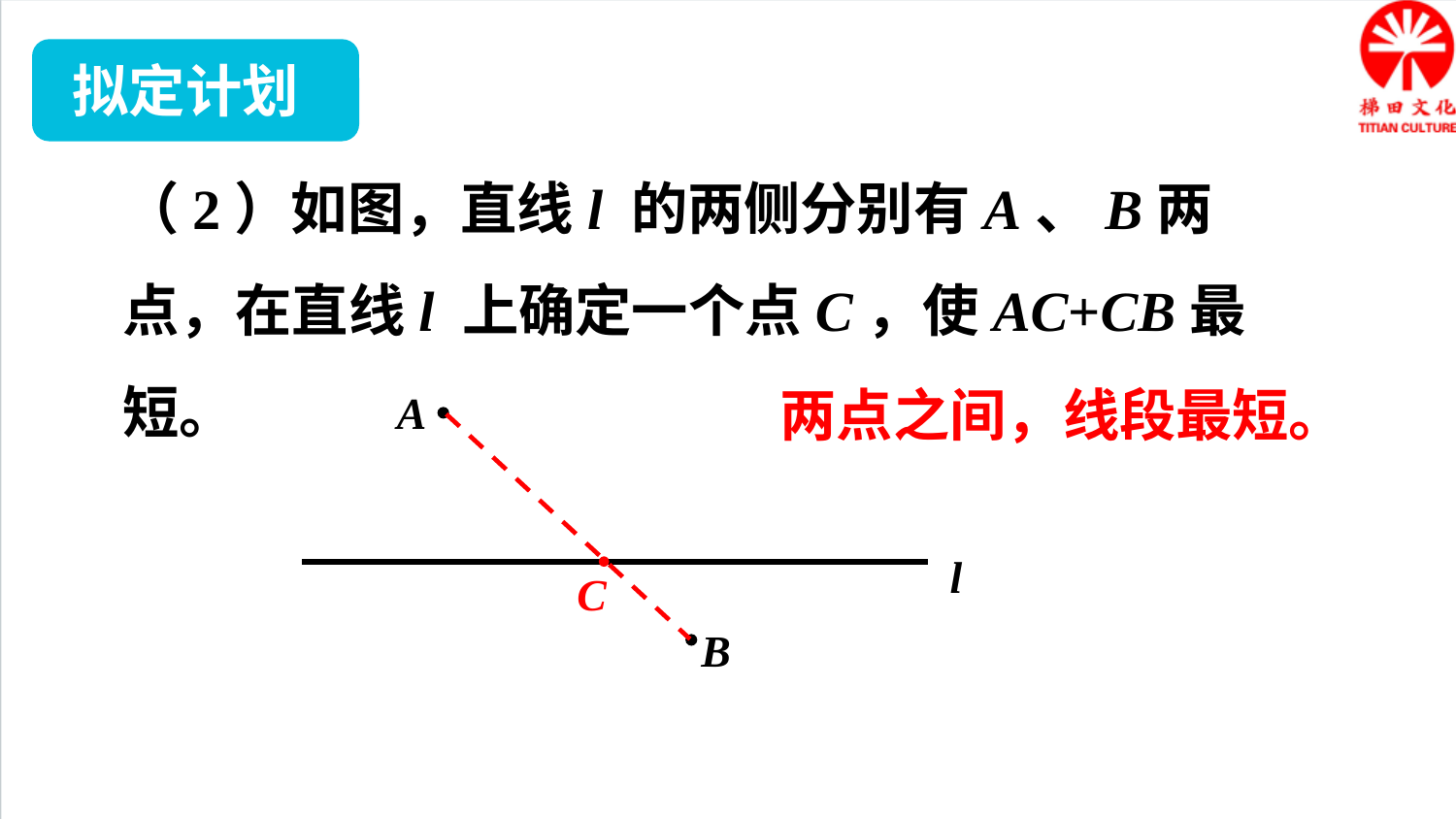

拟定计划
（2）如图，直线l 的两侧分别有A、B两点，在直线l 上确定一个点C，使AC+CB最短。
A

l
B

两点之间，线段最短。
C